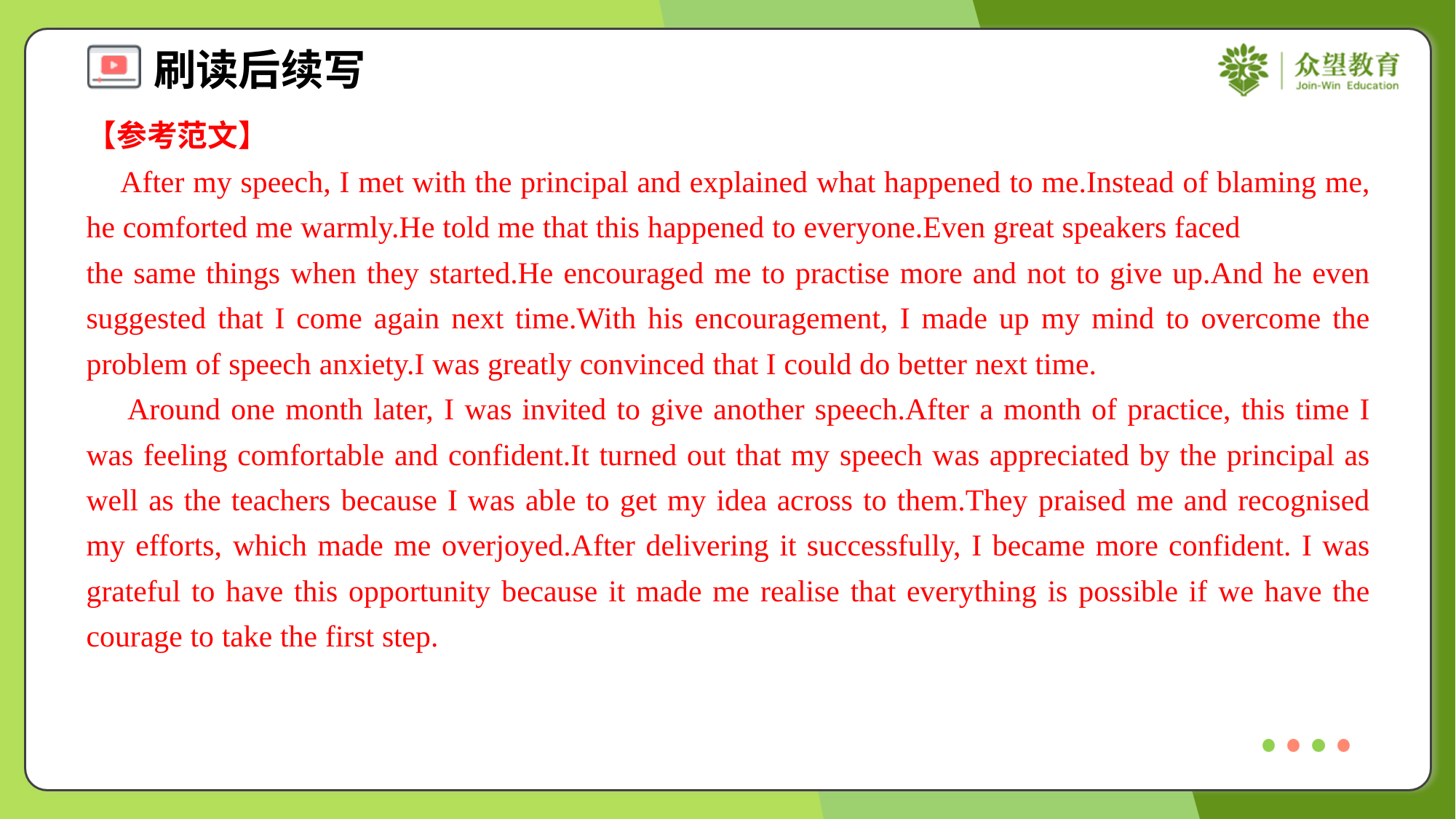

【参考范文】
    After my speech, I met with the principal and explained what happened to me.Instead of blaming me, he comforted me warmly.He told me that this happened to everyone.Even great speakers faced
the same things when they started.He encouraged me to practise more and not to give up.And he even suggested that I come again next time.With his encouragement, I made up my mind to overcome the problem of speech anxiety.I was greatly convinced that I could do better next time.
    Around one month later, I was invited to give another speech.After a month of practice, this time I was feeling comfortable and confident.It turned out that my speech was appreciated by the principal as well as the teachers because I was able to get my idea across to them.They praised me and recognised my efforts, which made me overjoyed.After delivering it successfully, I became more confident. I was grateful to have this opportunity because it made me realise that everything is possible if we have the courage to take the first step.